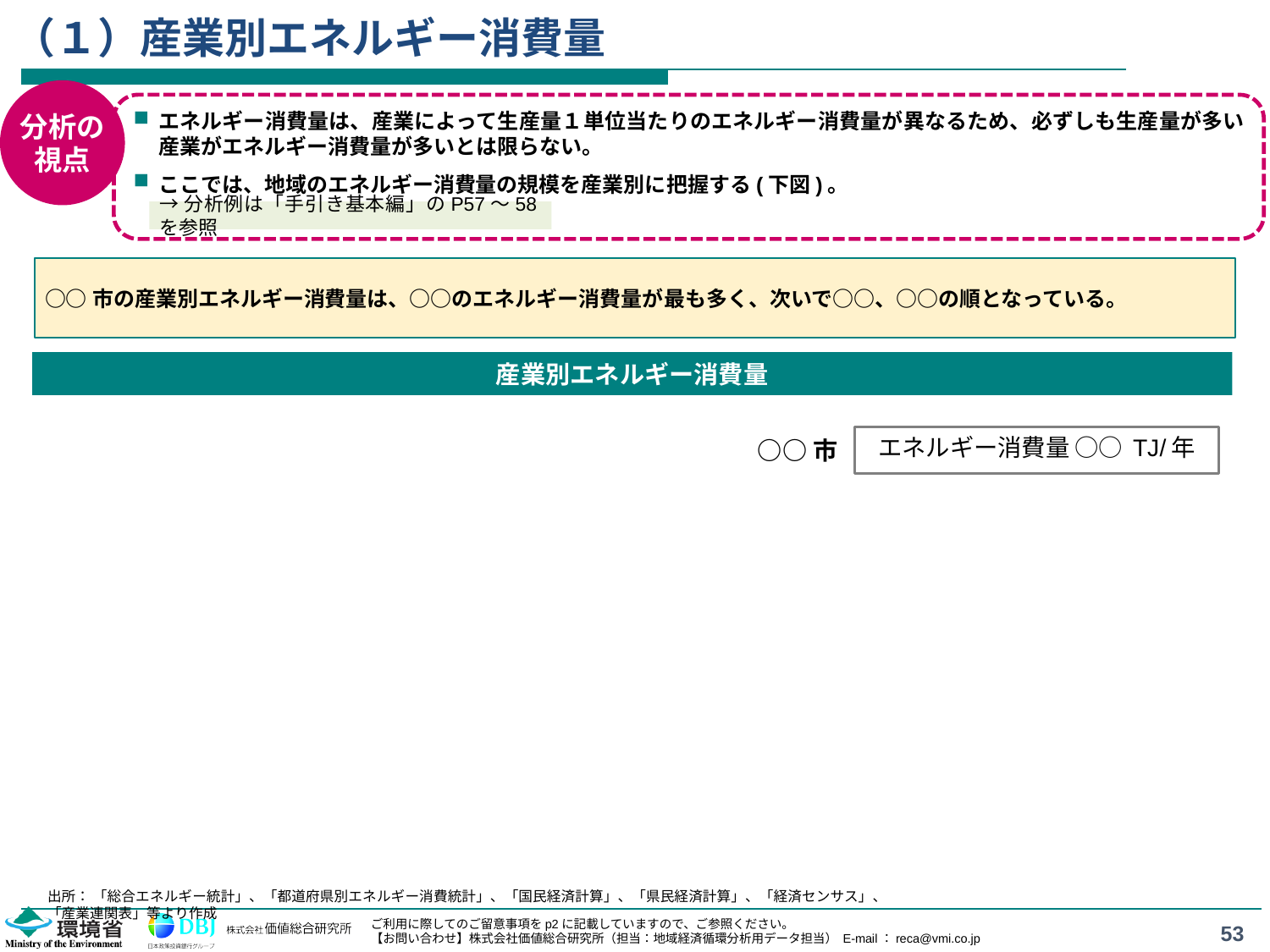

# （１）産業別エネルギー消費量
分析の
視点
エネルギー消費量は、産業によって生産量１単位当たりのエネルギー消費量が異なるため、必ずしも生産量が多い産業がエネルギー消費量が多いとは限らない。
ここでは、地域のエネルギー消費量の規模を産業別に把握する(下図)。
→分析例は「手引き基本編」のP57～58を参照
○○市の産業別エネルギー消費量は、○○のエネルギー消費量が最も多く、次いで○○、○○の順となっている。
産業別エネルギー消費量
エネルギー消費量 ○○ TJ/年
○○市
出所： 「総合エネルギー統計」、「都道府県別エネルギー消費統計」、「国民経済計算」、「県民経済計算」、「経済センサス」、「産業連関表」等より作成
53